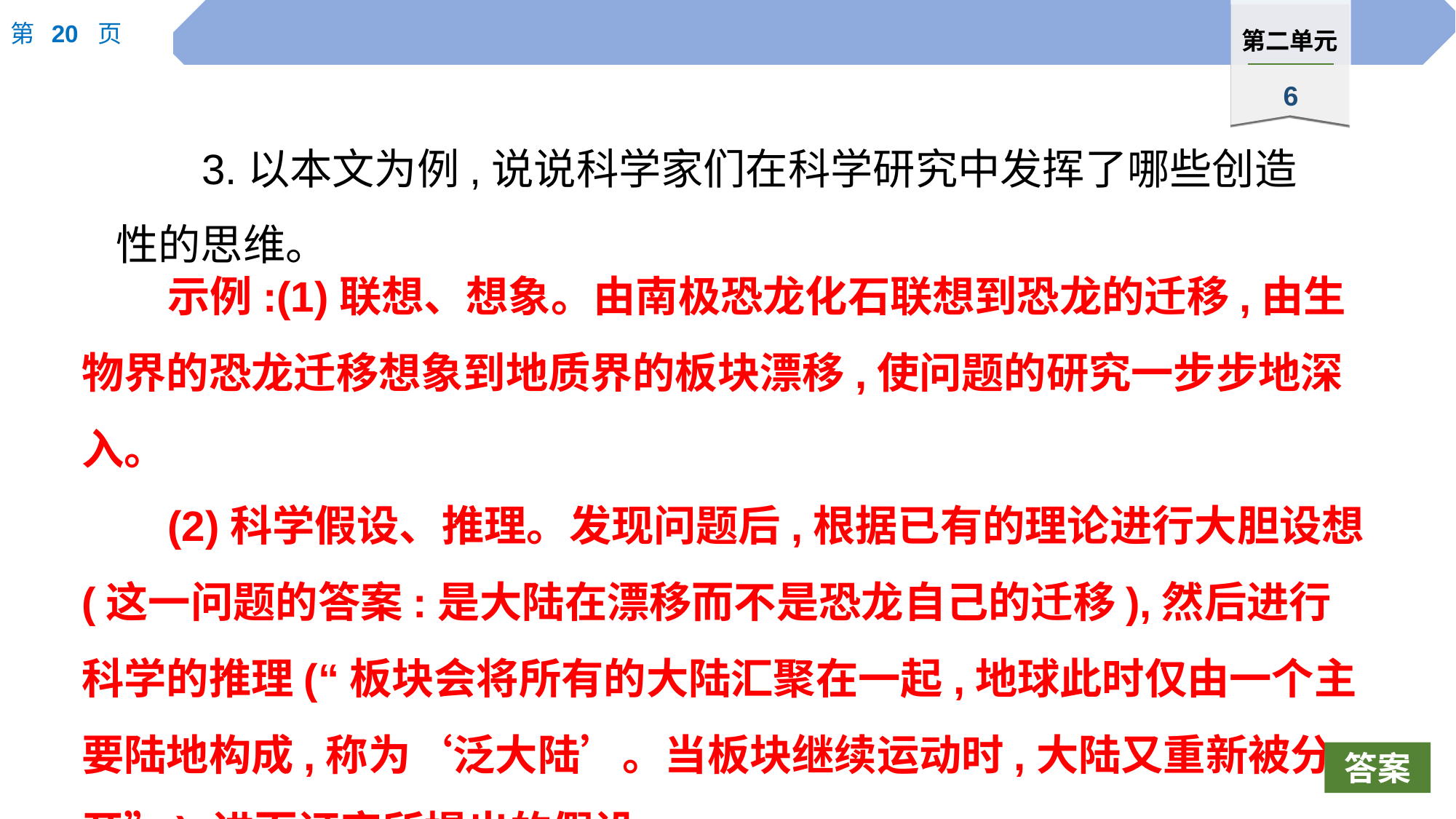

3.以本文为例,说说科学家们在科学研究中发挥了哪些创造性的思维。
示例:(1)联想、想象。由南极恐龙化石联想到恐龙的迁移,由生物界的恐龙迁移想象到地质界的板块漂移,使问题的研究一步步地深入。
(2)科学假设、推理。发现问题后,根据已有的理论进行大胆设想(这一问题的答案:是大陆在漂移而不是恐龙自己的迁移),然后进行科学的推理(“板块会将所有的大陆汇聚在一起,地球此时仅由一个主要陆地构成,称为‘泛大陆’。当板块继续运动时,大陆又重新被分开”),进而证实所提出的假设。
答案